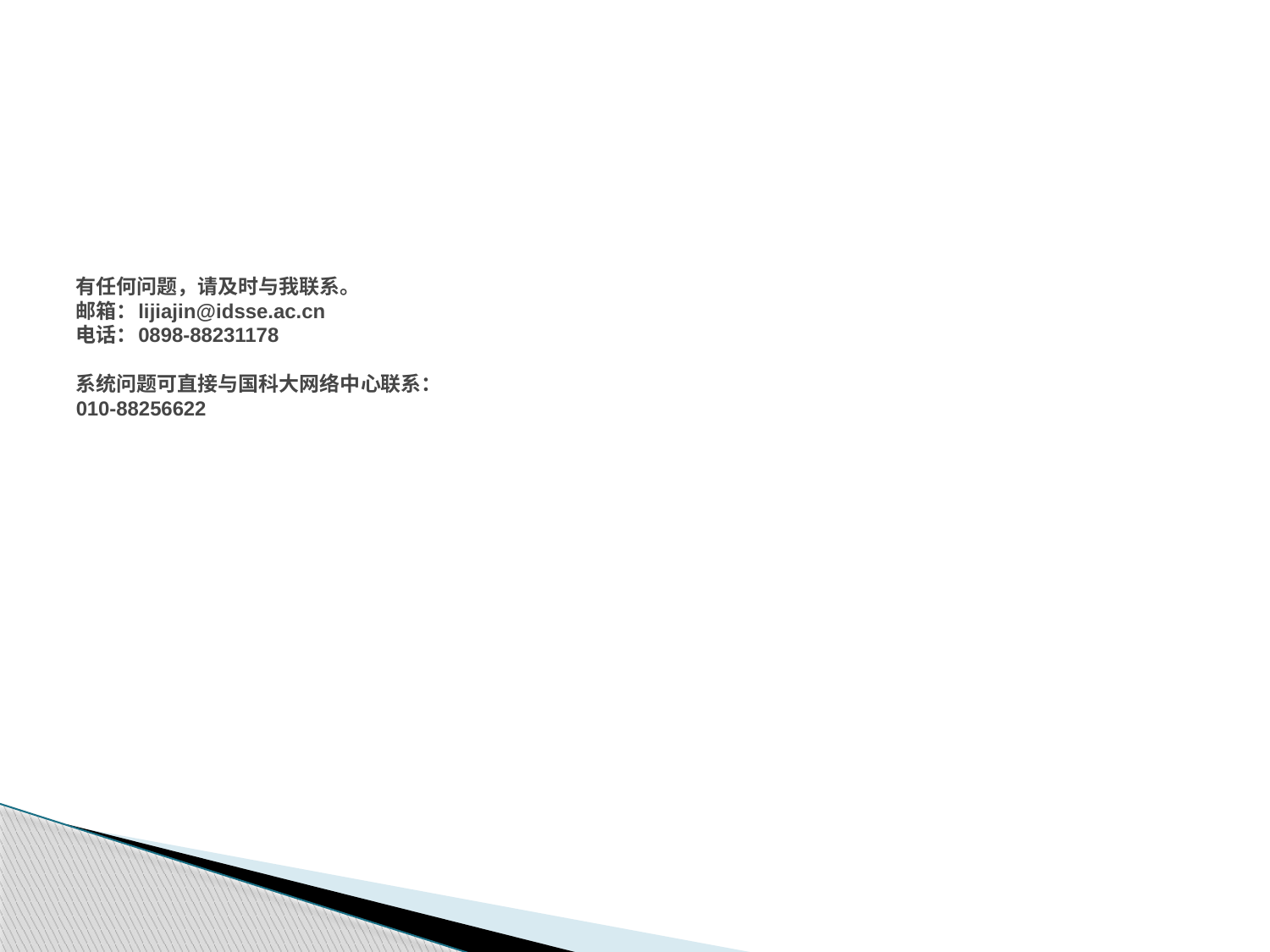

# 有任何问题，请及时与我联系。 邮箱：lijiajin@idsse.ac.cn 电话：0898-88231178 系统问题可直接与国科大网络中心联系： 010-88256622